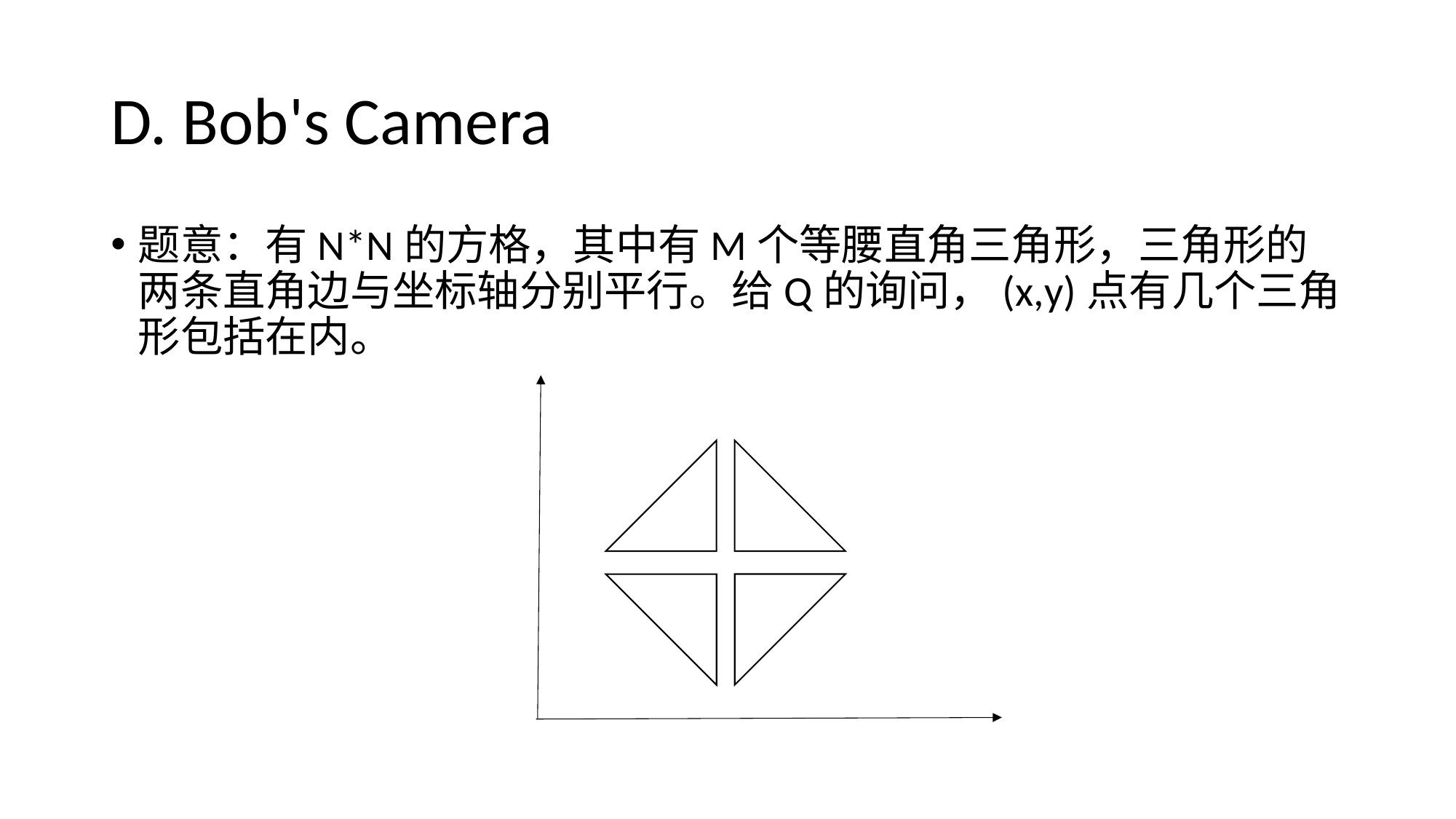

# D. Bob's Camera
题意：有N*N的方格，其中有M个等腰直角三角形，三角形的两条直角边与坐标轴分别平行。给Q的询问，(x,y)点有几个三角形包括在内。